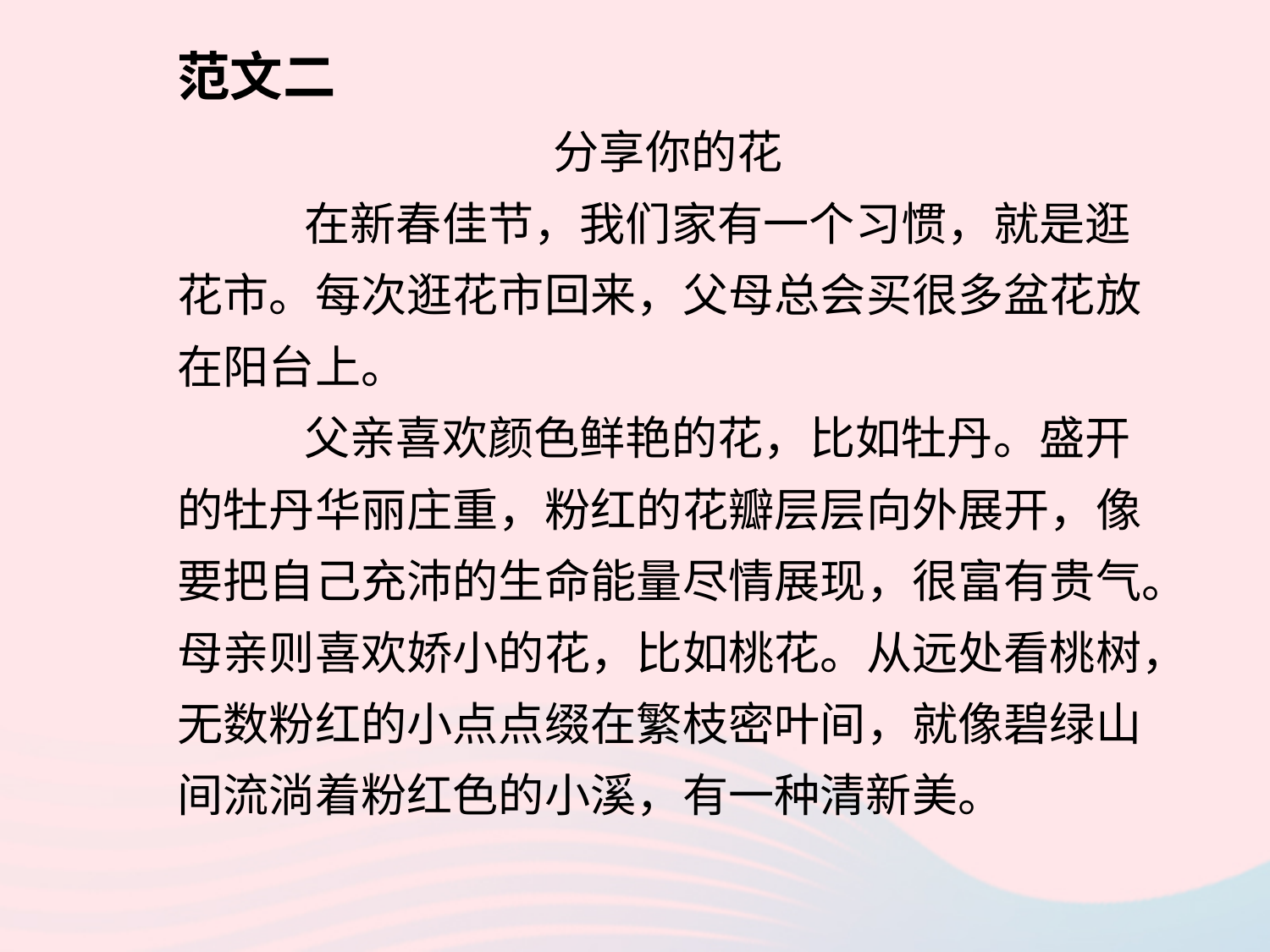

范文二
分享你的花
	在新春佳节，我们家有一个习惯，就是逛花市。每次逛花市回来，父母总会买很多盆花放在阳台上。
	父亲喜欢颜色鲜艳的花，比如牡丹。盛开的牡丹华丽庄重，粉红的花瓣层层向外展开，像要把自己充沛的生命能量尽情展现，很富有贵气。母亲则喜欢娇小的花，比如桃花。从远处看桃树，无数粉红的小点点缀在繁枝密叶间，就像碧绿山间流淌着粉红色的小溪，有一种清新美。